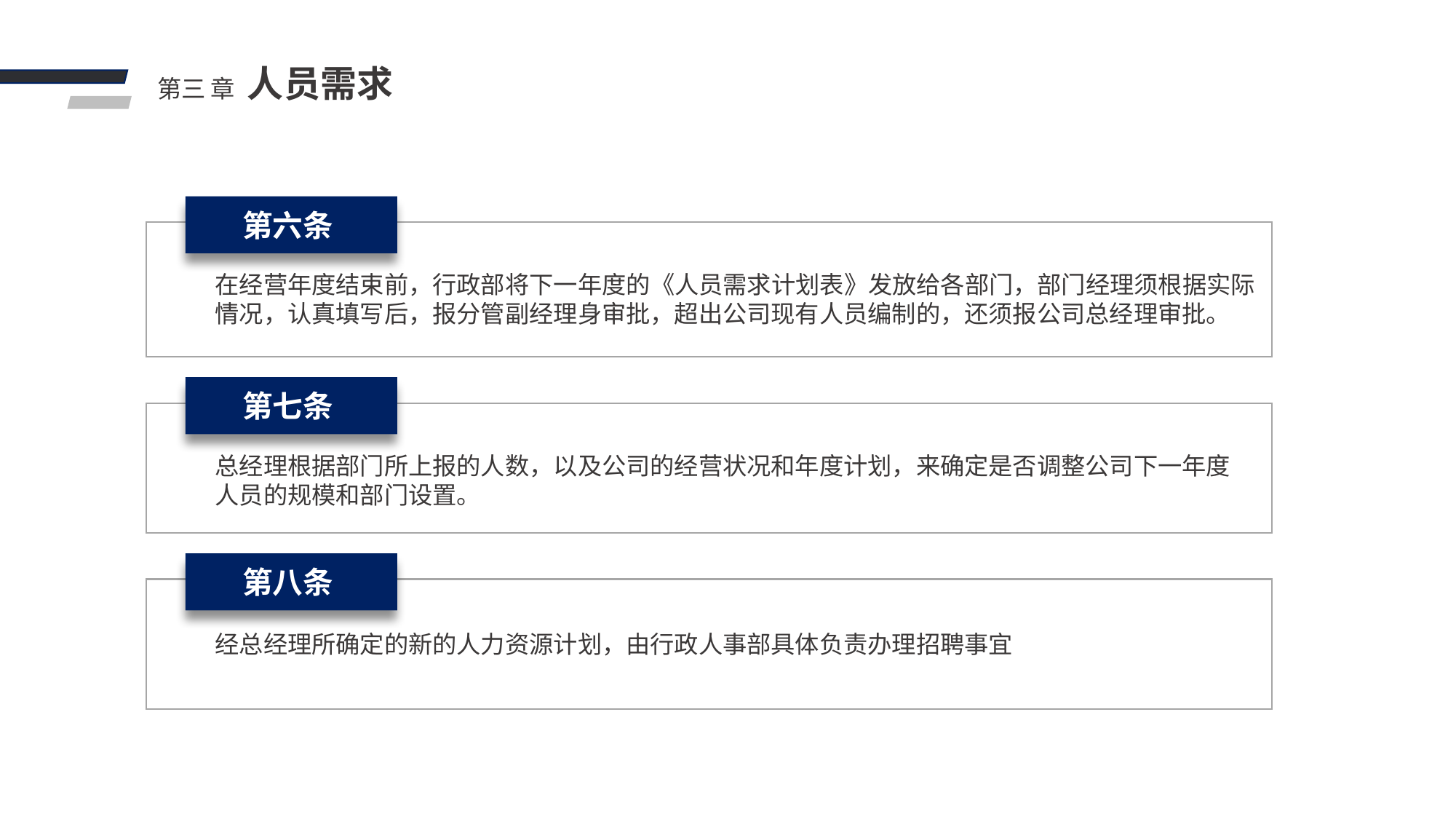

人员需求
第三 章

第六条

在经营年度结束前，行政部将下一年度的《人员需求计划表》发放给各部门，部门经理须根据实际情况，认真填写后，报分管副经理身审批，超出公司现有人员编制的，还须报公司总经理审批。
第七条

总经理根据部门所上报的人数，以及公司的经营状况和年度计划，来确定是否调整公司下一年度人员的规模和部门设置。
第八条

经总经理所确定的新的人力资源计划，由行政人事部具体负责办理招聘事宜